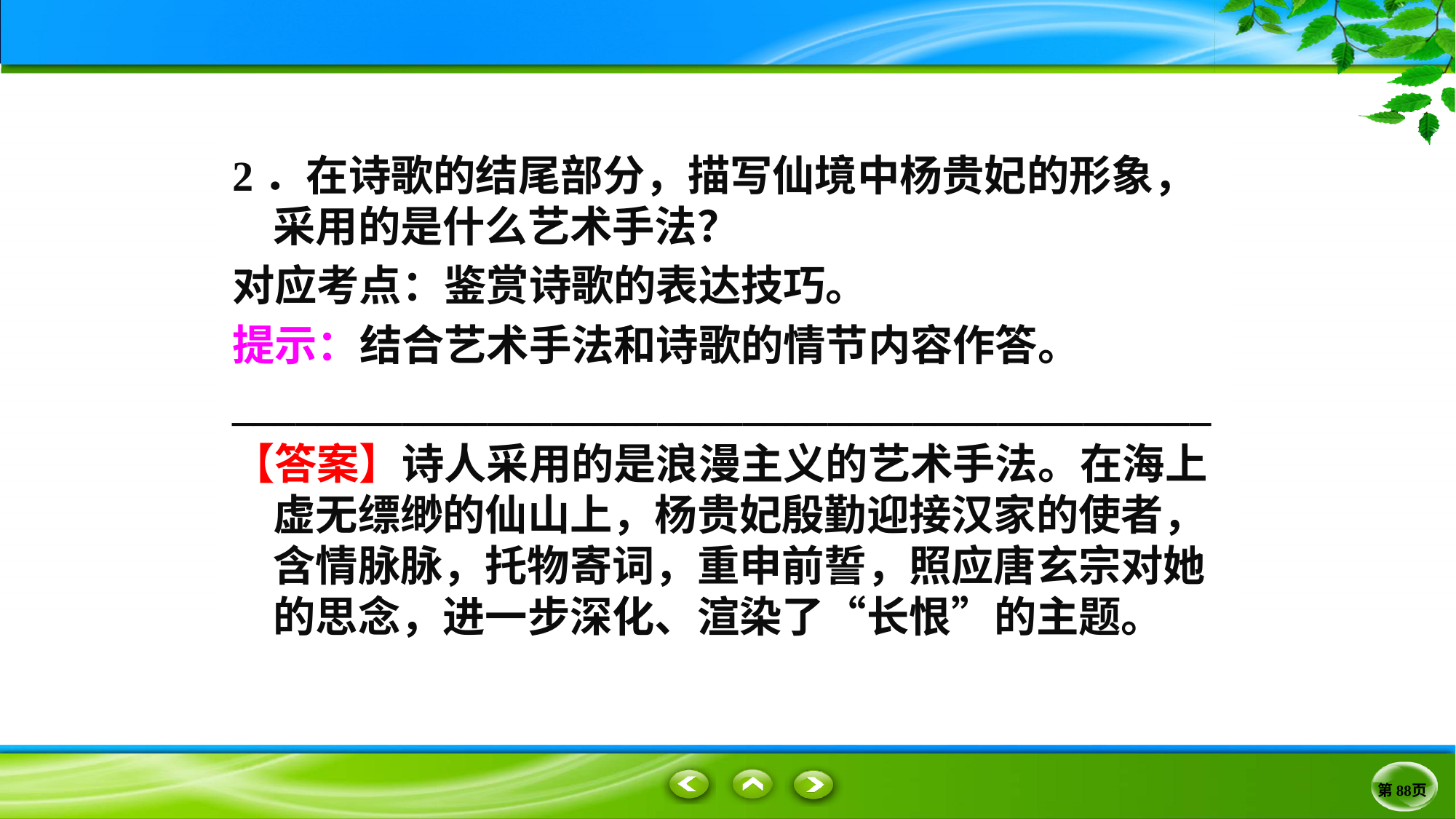

2．在诗歌的结尾部分，描写仙境中杨贵妃的形象，采用的是什么艺术手法？
对应考点：鉴赏诗歌的表达技巧。
提示：结合艺术手法和诗歌的情节内容作答。
______________________________________________
【答案】诗人采用的是浪漫主义的艺术手法。在海上虚无缥缈的仙山上，杨贵妃殷勤迎接汉家的使者，含情脉脉，托物寄词，重申前誓，照应唐玄宗对她的思念，进一步深化、渲染了“长恨”的主题。